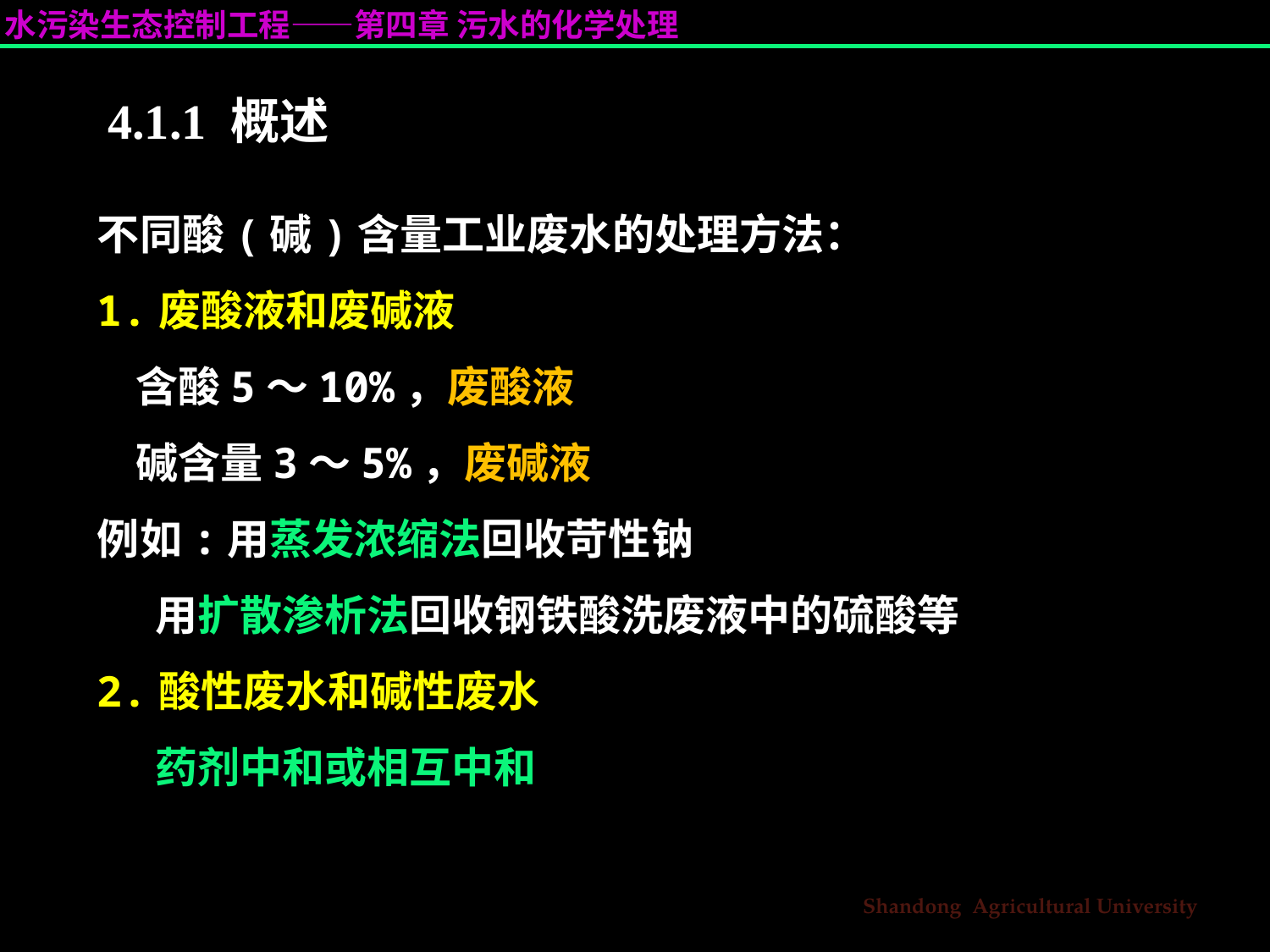

# 4.1.1 概述
不同酸(碱)含量工业废水的处理方法：
1.废酸液和废碱液
   含酸5～10%，废酸液
   碱含量3～5%，废碱液
例如:用蒸发浓缩法回收苛性钠
     用扩散渗析法回收钢铁酸洗废液中的硫酸等
2.酸性废水和碱性废水
     药剂中和或相互中和